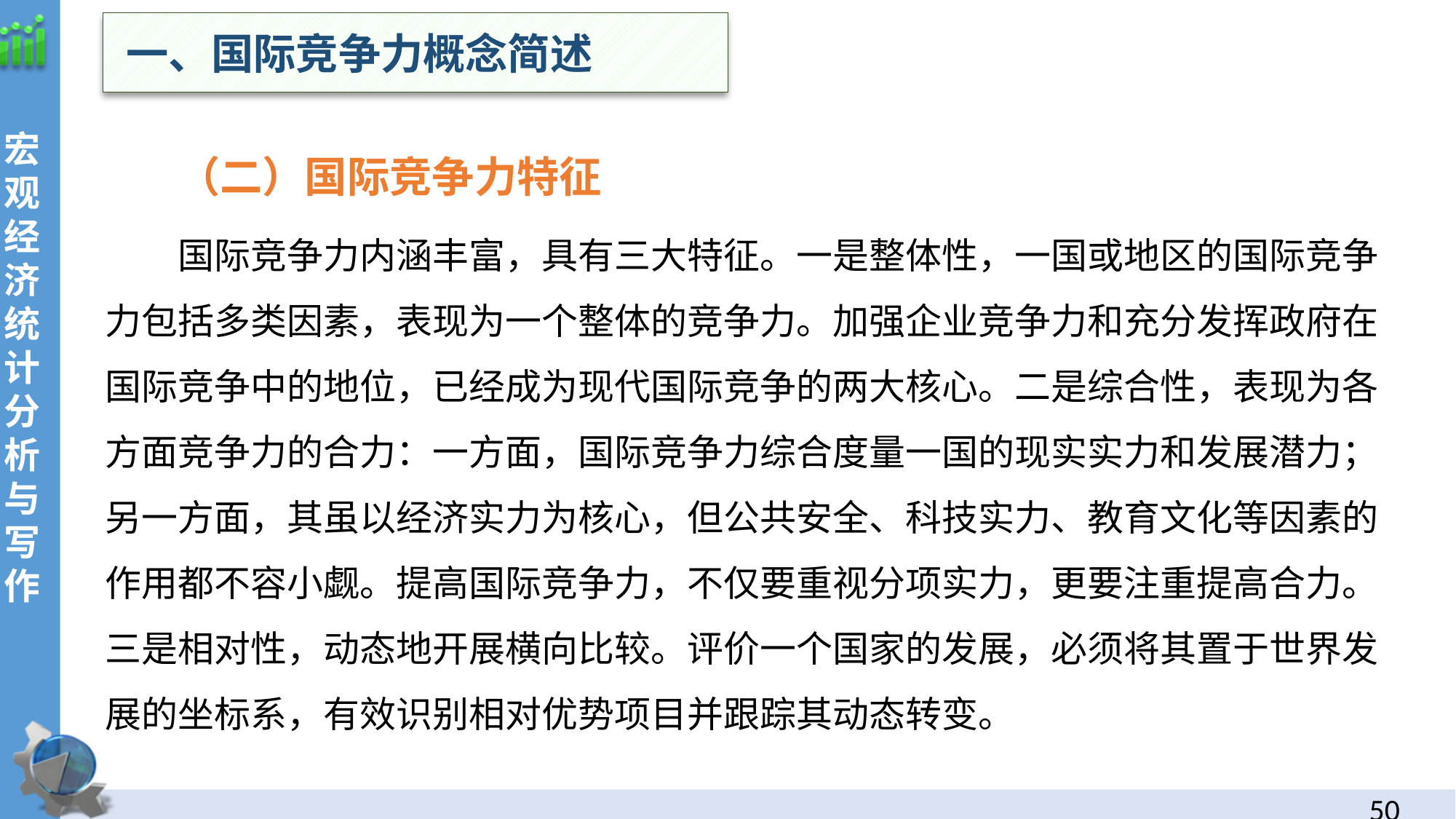

一、国际竞争力概念简述
（二）国际竞争力特征
国际竞争力内涵丰富，具有三大特征。一是整体性，一国或地区的国际竞争力包括多类因素，表现为一个整体的竞争力。加强企业竞争力和充分发挥政府在国际竞争中的地位，已经成为现代国际竞争的两大核心。二是综合性，表现为各方面竞争力的合力：一方面，国际竞争力综合度量一国的现实实力和发展潜力；另一方面，其虽以经济实力为核心，但公共安全、科技实力、教育文化等因素的作用都不容小觑。提高国际竞争力，不仅要重视分项实力，更要注重提高合力。三是相对性，动态地开展横向比较。评价一个国家的发展，必须将其置于世界发展的坐标系，有效识别相对优势项目并跟踪其动态转变。
50